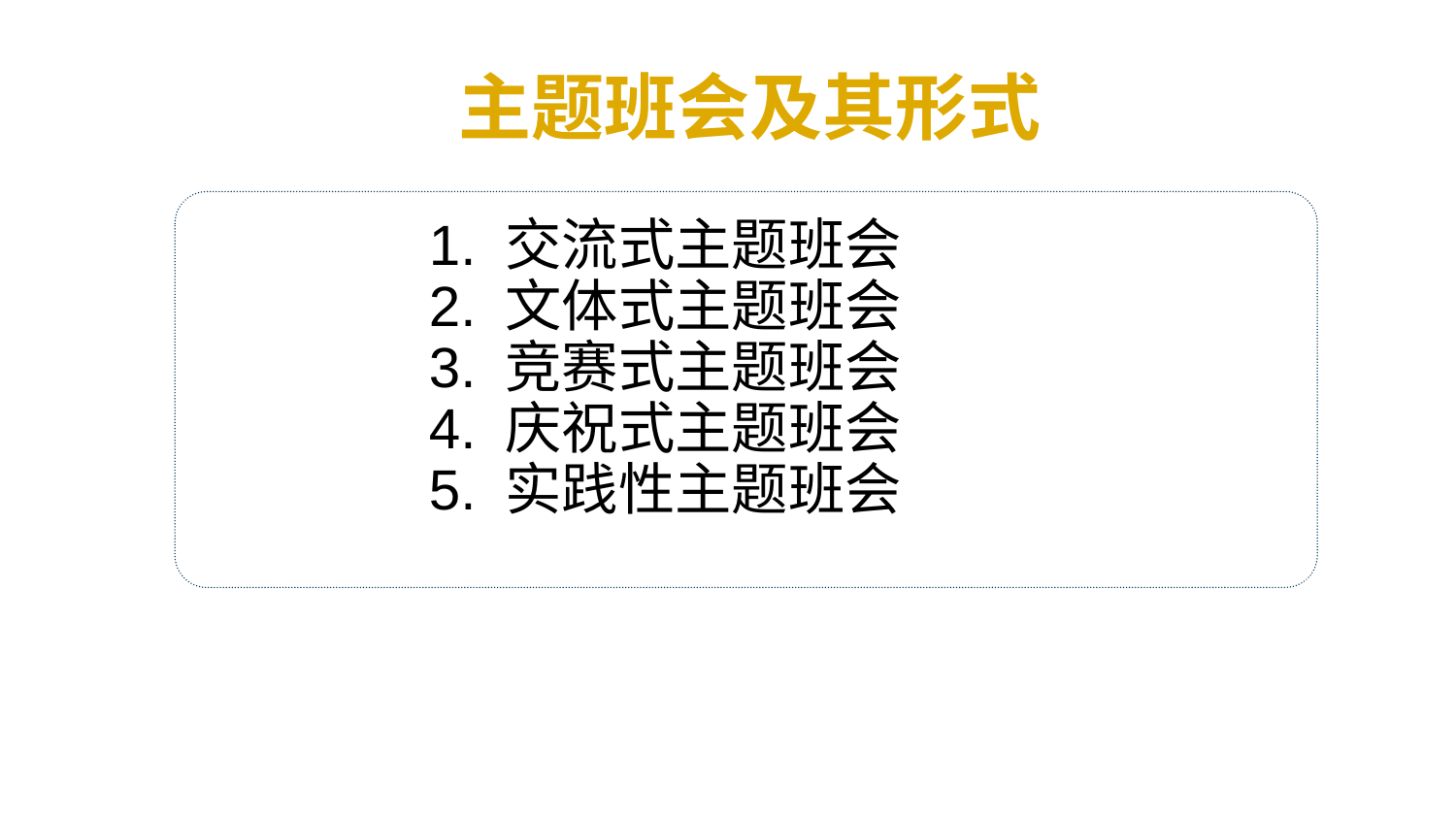

主题班会及其形式

              1. 交流式主题班会
              2. 文体式主题班会
              3. 竞赛式主题班会
              4. 庆祝式主题班会
              5. 实践性主题班会